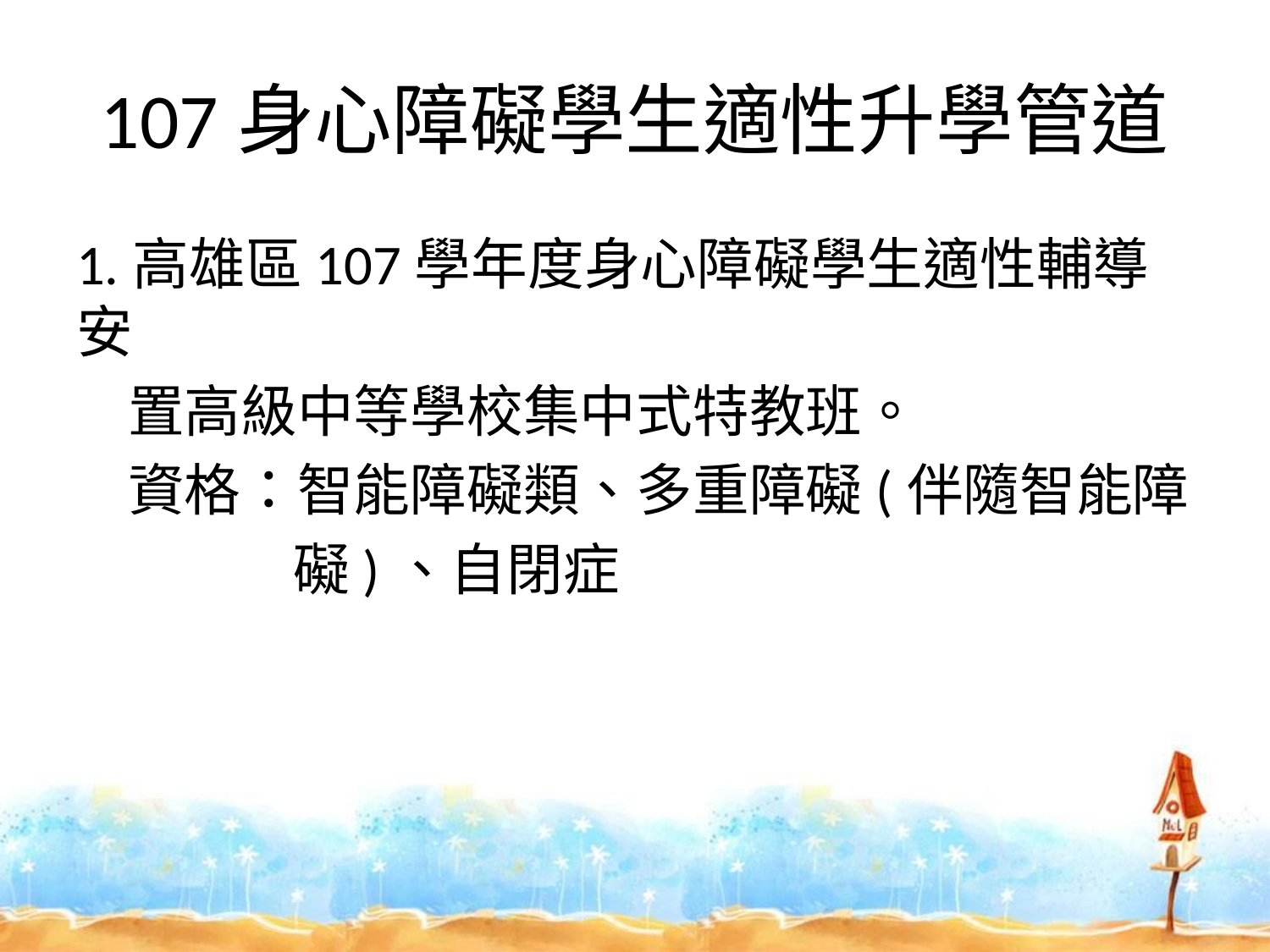

# 107身心障礙學生適性升學管道
1.高雄區107學年度身心障礙學生適性輔導安
   置高級中等學校集中式特教班。
   資格：智能障礙類、多重障礙(伴隨智能障
                礙)、自閉症